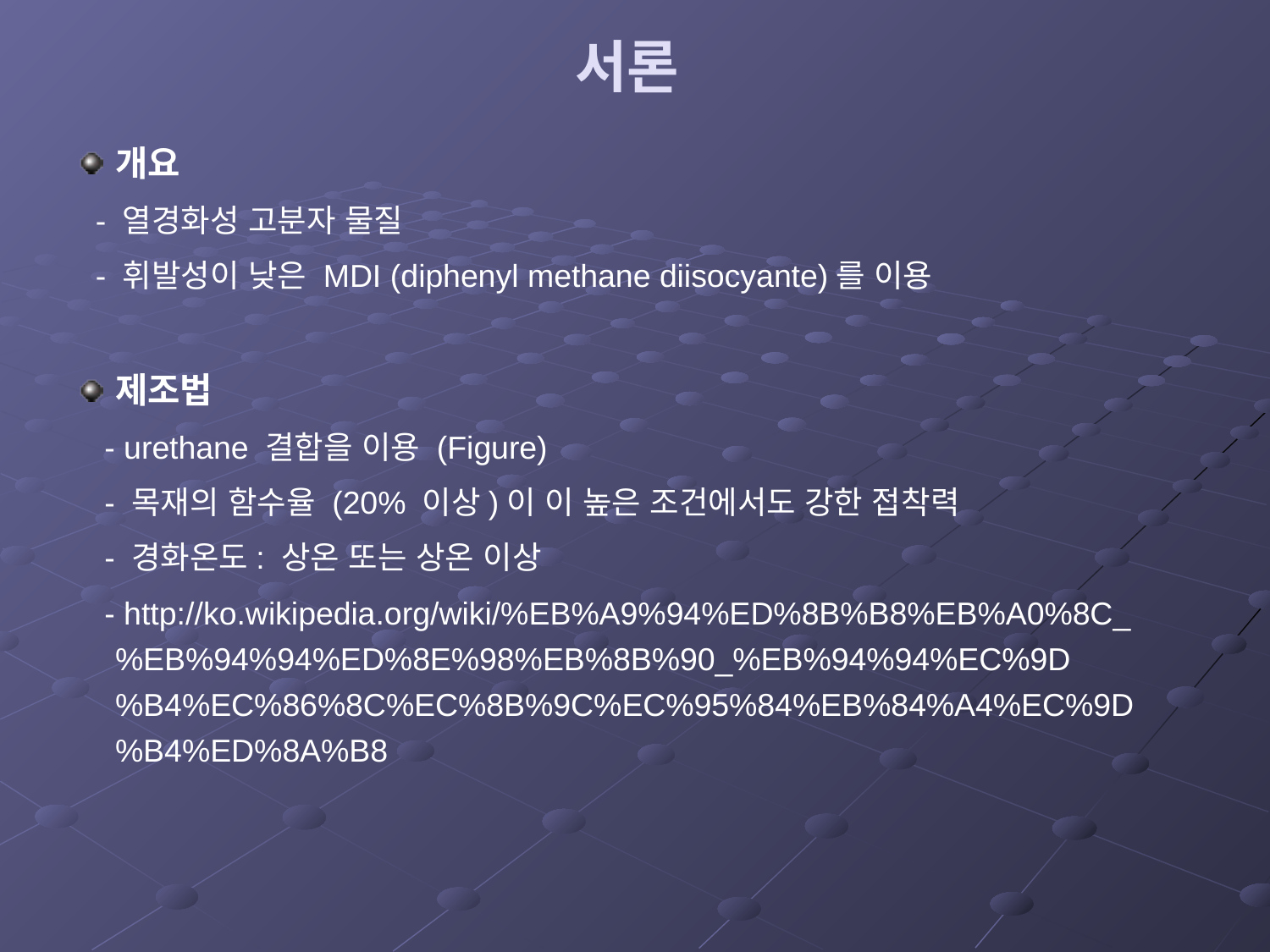

# 서론
개요
  - 열경화성 고분자 물질
  - 휘발성이 낮은 MDI (diphenyl methane diisocyante)를 이용

제조법
   - urethane 결합을 이용 (Figure)
   - 목재의 함수율 (20% 이상)이 이 높은 조건에서도 강한 접착력
   - 경화온도: 상온 또는 상온 이상
   - http://ko.wikipedia.org/wiki/%EB%A9%94%ED%8B%B8%EB%A0%8C_%EB%94%94%ED%8E%98%EB%8B%90_%EB%94%94%EC%9D%B4%EC%86%8C%EC%8B%9C%EC%95%84%EB%84%A4%EC%9D%B4%ED%8A%B8